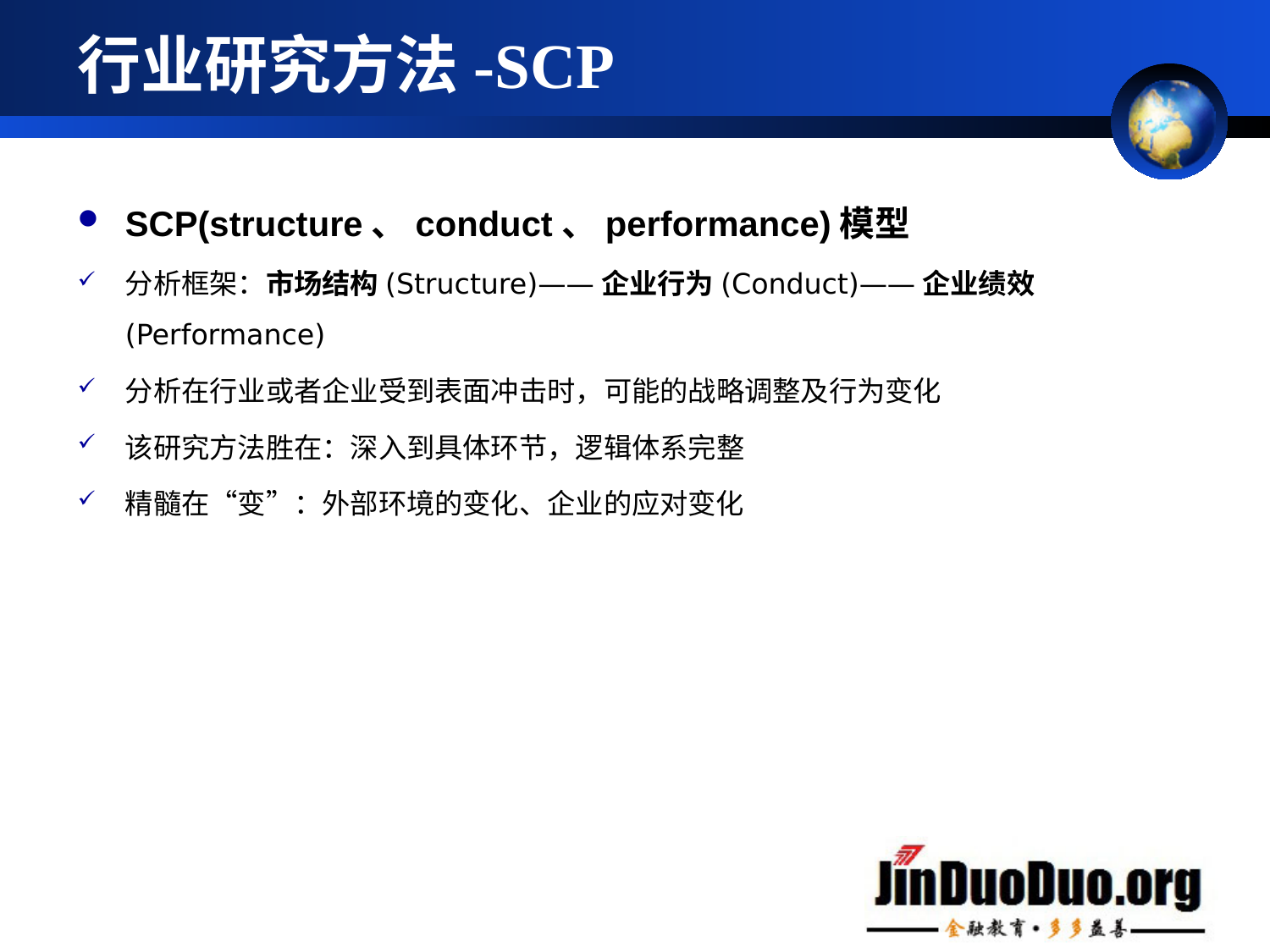

# 行业研究方法-SCP
SCP(structure、conduct、performance)模型
分析框架：市场结构(Structure)——企业行为(Conduct)——企业绩效(Performance)
分析在行业或者企业受到表面冲击时，可能的战略调整及行为变化
该研究方法胜在：深入到具体环节，逻辑体系完整
精髓在“变”：外部环境的变化、企业的应对变化